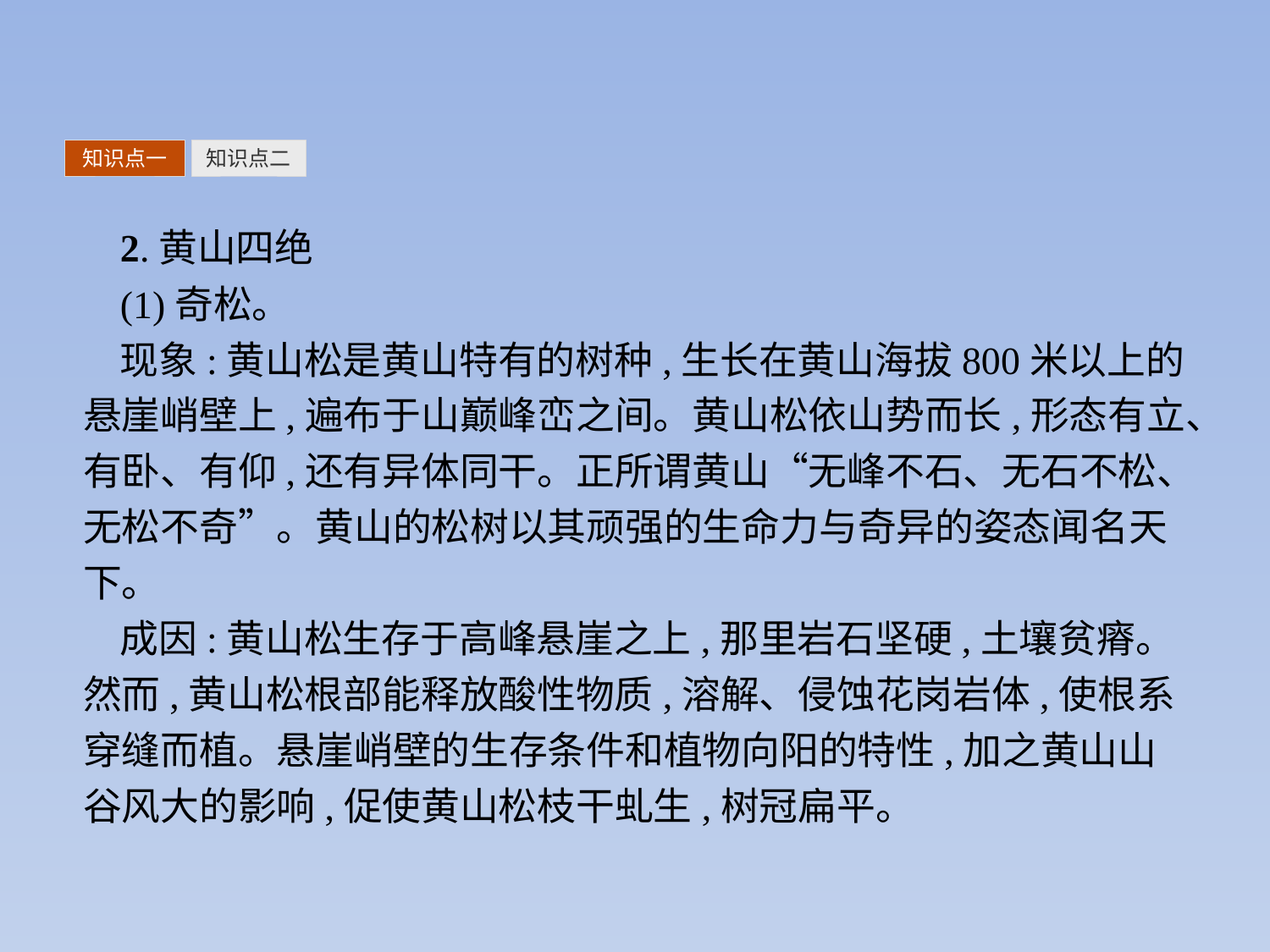

知识点一
知识点二
2.黄山四绝
(1)奇松。
现象:黄山松是黄山特有的树种,生长在黄山海拔800米以上的悬崖峭壁上,遍布于山巅峰峦之间。黄山松依山势而长,形态有立、有卧、有仰,还有异体同干。正所谓黄山“无峰不石、无石不松、无松不奇”。黄山的松树以其顽强的生命力与奇异的姿态闻名天下。
成因:黄山松生存于高峰悬崖之上,那里岩石坚硬,土壤贫瘠。然而,黄山松根部能释放酸性物质,溶解、侵蚀花岗岩体,使根系穿缝而植。悬崖峭壁的生存条件和植物向阳的特性,加之黄山山谷风大的影响,促使黄山松枝干虬生,树冠扁平。